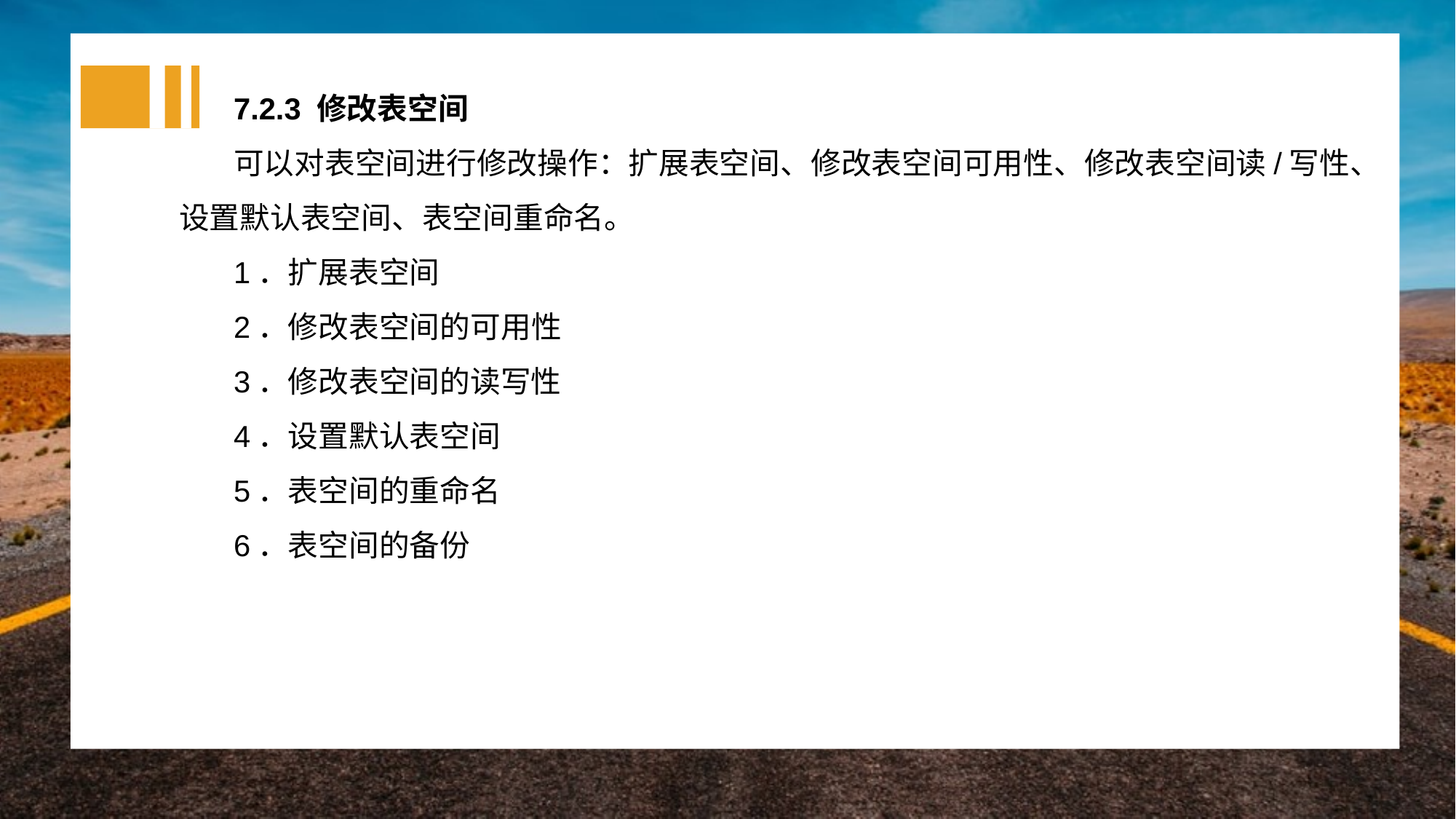

7.2.3 修改表空间
可以对表空间进行修改操作：扩展表空间、修改表空间可用性、修改表空间读/写性、设置默认表空间、表空间重命名。
1．扩展表空间
2．修改表空间的可用性
3．修改表空间的读写性
4．设置默认表空间
5．表空间的重命名
6．表空间的备份